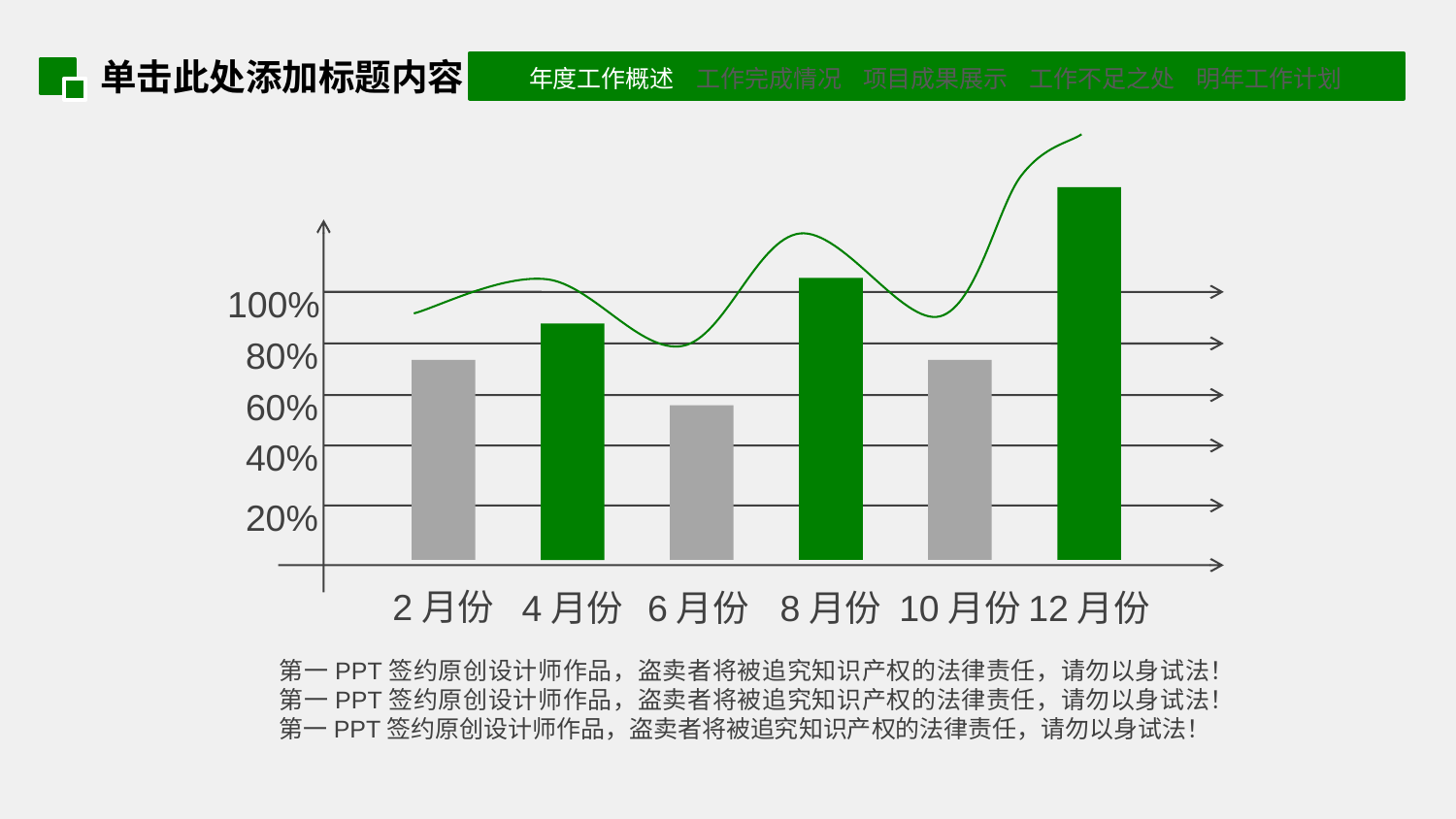

单击此处添加标题内容

100%
80%
60%
40%
20%

2月份

4月份
6月份
8月份
10月份
12月份
第一PPT签约原创设计师作品，盗卖者将被追究知识产权的法律责任，请勿以身试法！第一PPT签约原创设计师作品，盗卖者将被追究知识产权的法律责任，请勿以身试法！第一PPT签约原创设计师作品，盗卖者将被追究知识产权的法律责任，请勿以身试法！